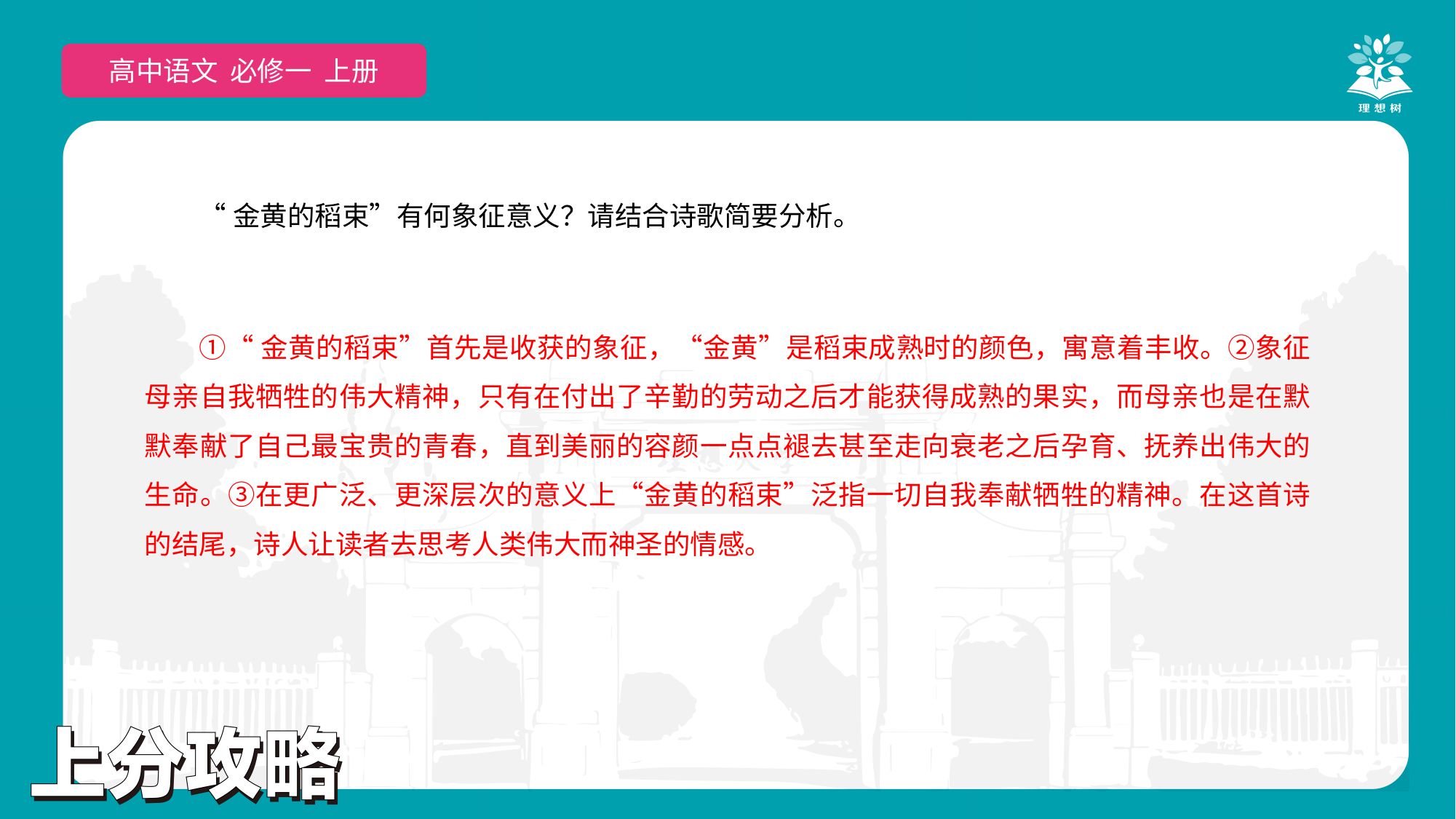

高中语文  必修一  上册
“金黄的稻束”有何象征意义？请结合诗歌简要分析。
①“金黄的稻束”首先是收获的象征，“金黄”是稻束成熟时的颜色，寓意着丰收。②象征母亲自我牺牲的伟大精神，只有在付出了辛勤的劳动之后才能获得成熟的果实，而母亲也是在默默奉献了自己最宝贵的青春，直到美丽的容颜一点点褪去甚至走向衰老之后孕育、抚养出伟大的生命。③在更广泛、更深层次的意义上“金黄的稻束”泛指一切自我奉献牺牲的精神。在这首诗的结尾，诗人让读者去思考人类伟大而神圣的情感。